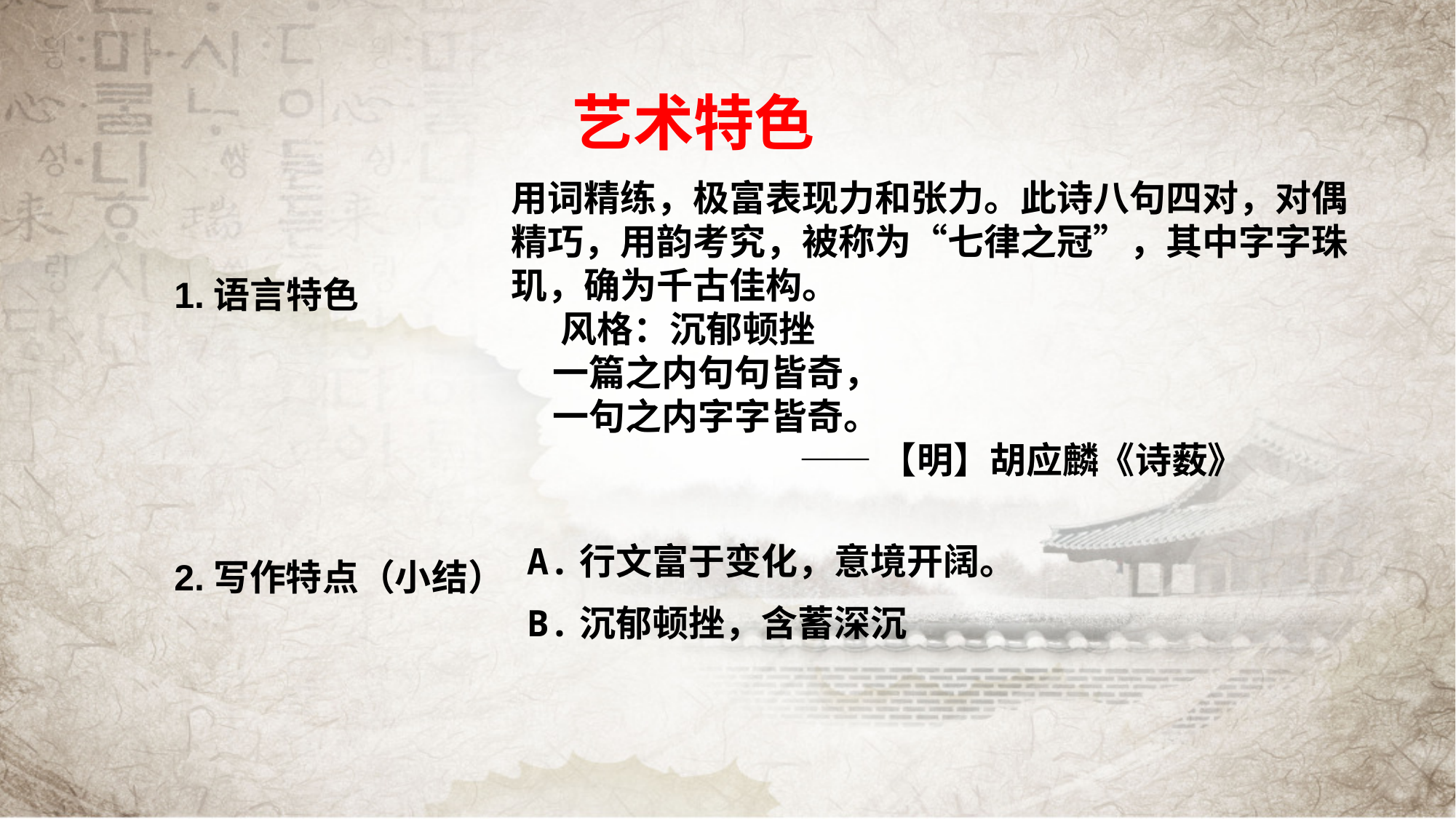

# 艺术特色
用词精练，极富表现力和张力。此诗八句四对，对偶精巧，用韵考究，被称为“七律之冠”，其中字字珠玑，确为千古佳构。
     风格：沉郁顿挫
    一篇之内句句皆奇，
    一句之内字字皆奇。
                      ——【明】胡应麟《诗薮》
1.语言特色
A.行文富于变化，意境开阔。
B.沉郁顿挫，含蓄深沉
2.写作特点（小结）